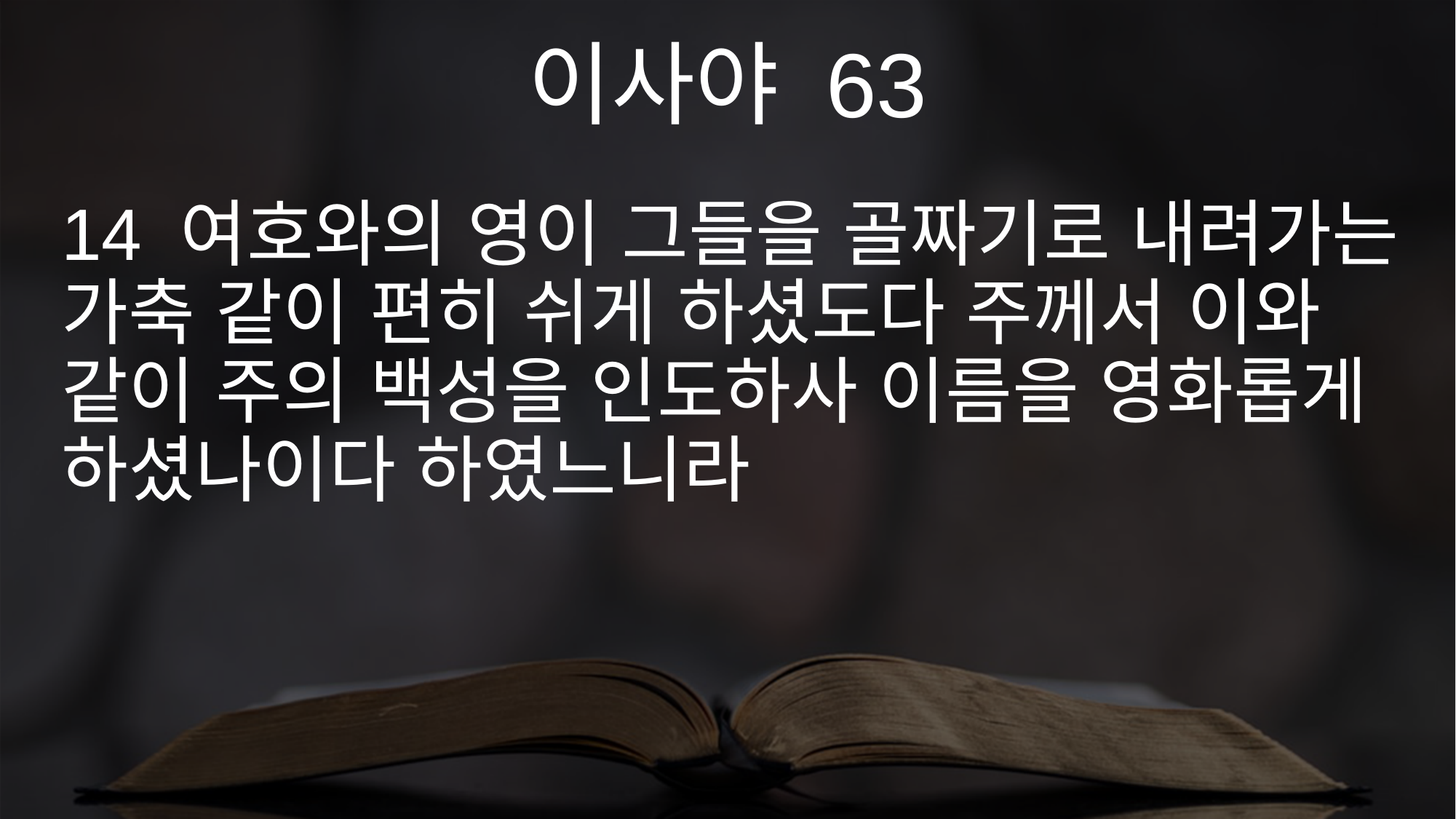

이사야 63
14 여호와의 영이 그들을 골짜기로 내려가는 가축 같이 편히 쉬게 하셨도다 주께서 이와 같이 주의 백성을 인도하사 이름을 영화롭게 하셨나이다 하였느니라